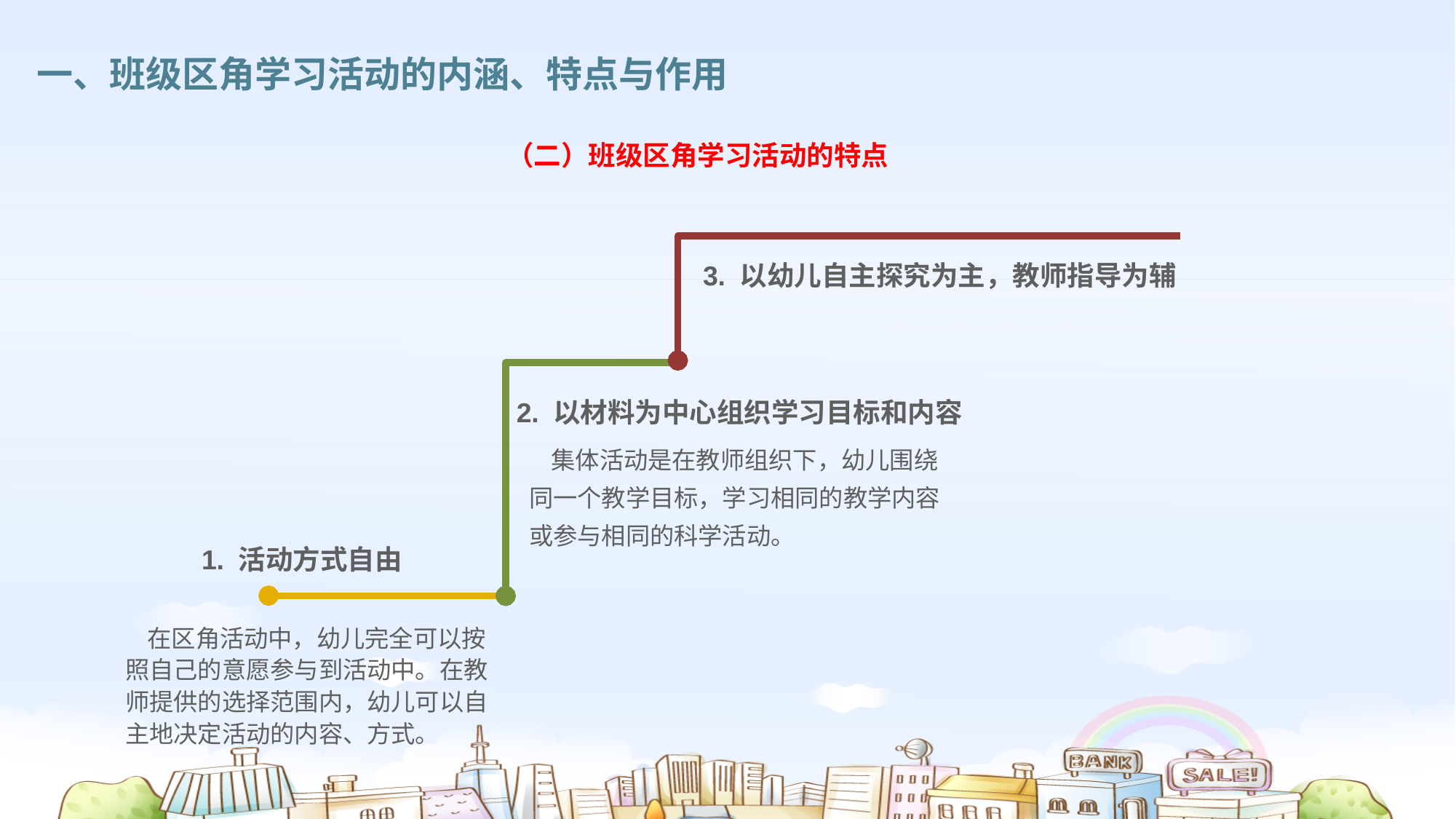

一、班级区角学习活动的内涵、特点与作用
（二）班级区角学习活动的特点

3. 以幼儿自主探究为主，教师指导为辅
2. 以材料为中心组织学习目标和内容
   集体活动是在教师组织下，幼儿围绕同一个教学目标，学习相同的教学内容或参与相同的科学活动。
1. 活动方式自由
   在区角活动中，幼儿完全可以按照自己的意愿参与到活动中。在教师提供的选择范围内，幼儿可以自主地决定活动的内容、方式。